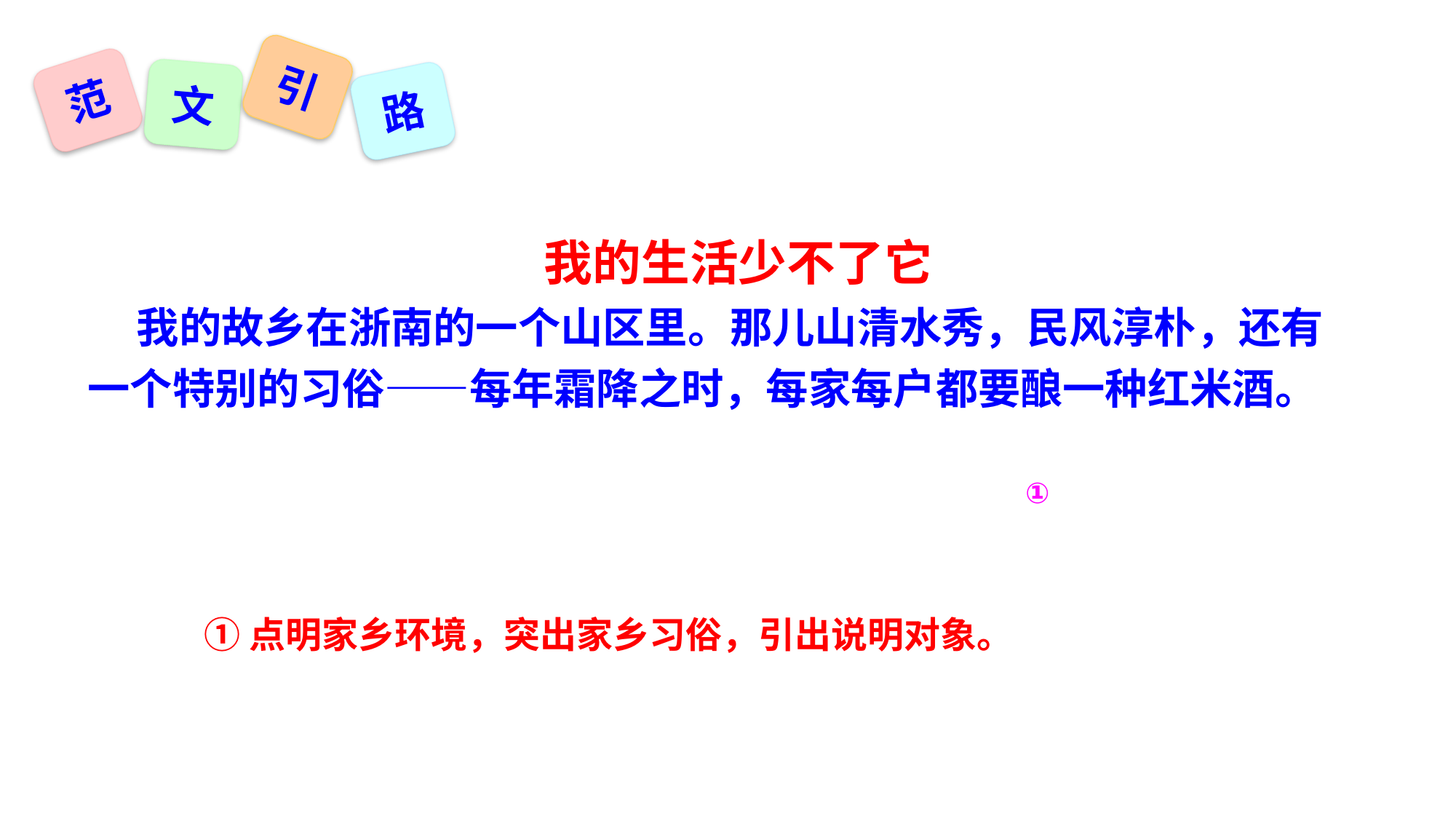

引
范
文
路
我的生活少不了它
    我的故乡在浙南的一个山区里。那儿山清水秀，民风淳朴，还有一个特别的习俗——每年霜降之时，每家每户都要酿一种红米酒。
①
①点明家乡环境，突出家乡习俗，引出说明对象。